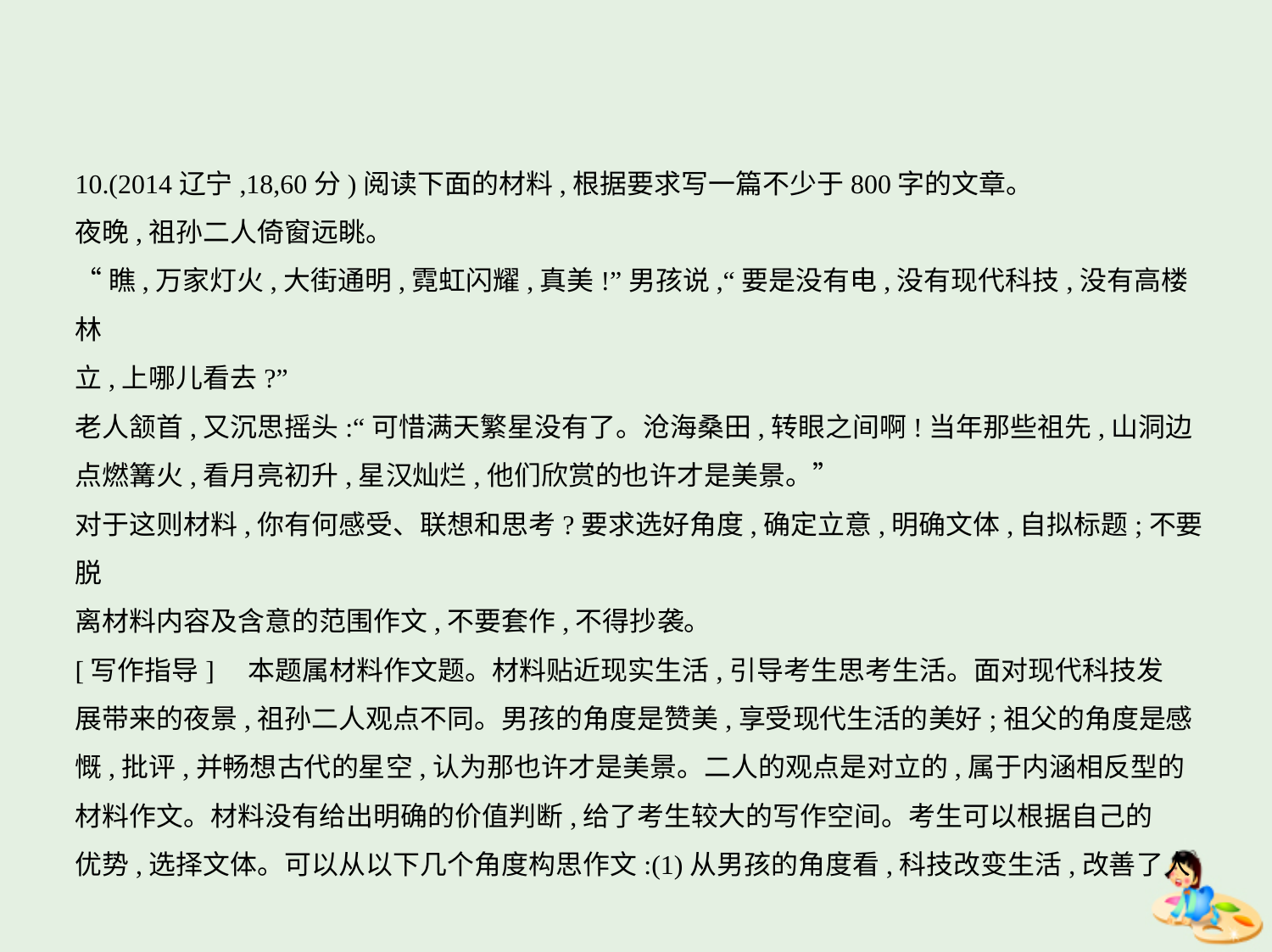

10.(2014辽宁,18,60分)阅读下面的材料,根据要求写一篇不少于800字的文章。
夜晚,祖孙二人倚窗远眺。
“瞧,万家灯火,大街通明,霓虹闪耀,真美!”男孩说,“要是没有电,没有现代科技,没有高楼林
立,上哪儿看去?”
老人颔首,又沉思摇头:“可惜满天繁星没有了。沧海桑田,转眼之间啊!当年那些祖先,山洞边
点燃篝火,看月亮初升,星汉灿烂,他们欣赏的也许才是美景。”
对于这则材料,你有何感受、联想和思考?要求选好角度,确定立意,明确文体,自拟标题;不要脱
离材料内容及含意的范围作文,不要套作,不得抄袭。
[写作指导]　本题属材料作文题。材料贴近现实生活,引导考生思考生活。面对现代科技发
展带来的夜景,祖孙二人观点不同。男孩的角度是赞美,享受现代生活的美好;祖父的角度是感
慨,批评,并畅想古代的星空,认为那也许才是美景。二人的观点是对立的,属于内涵相反型的
材料作文。材料没有给出明确的价值判断,给了考生较大的写作空间。考生可以根据自己的
优势,选择文体。可以从以下几个角度构思作文:(1)从男孩的角度看,科技改变生活,改善了人